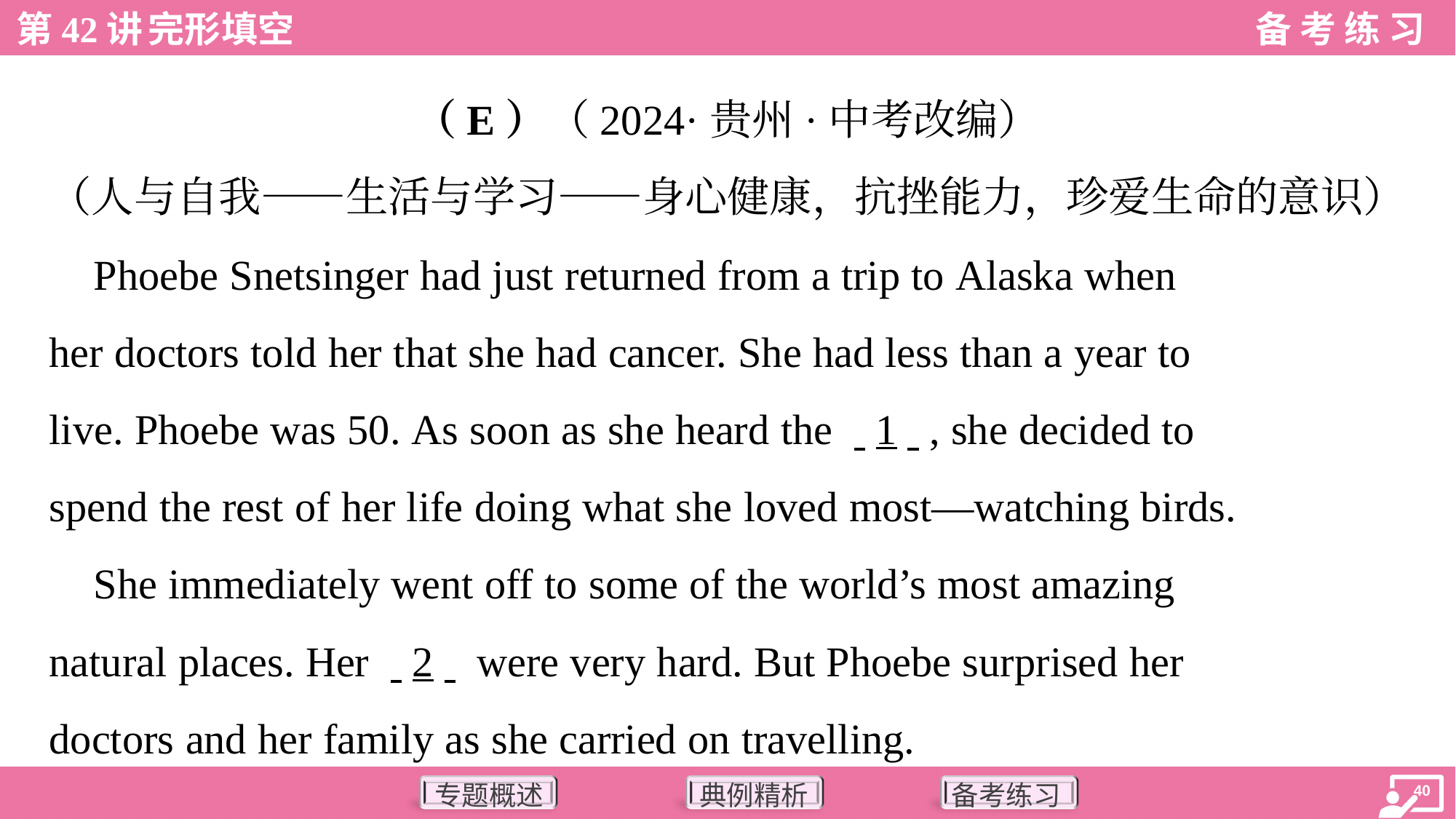

（E）（2024·贵州·中考改编）
（人与自我——生活与学习——身心健康，抗挫能力，珍爱生命的意识）
    Phoebe Snetsinger had just returned from a trip to Alaska when
her doctors told her that she had cancer. She had less than a year to
live. Phoebe was 50. As soon as she heard the . .1. ., she decided to
spend the rest of her life doing what she loved most—watching birds.
    She immediately went off to some of the world’s most amazing
natural places. Her . .2. . were very hard. But Phoebe surprised her
doctors and her family as she carried on travelling.